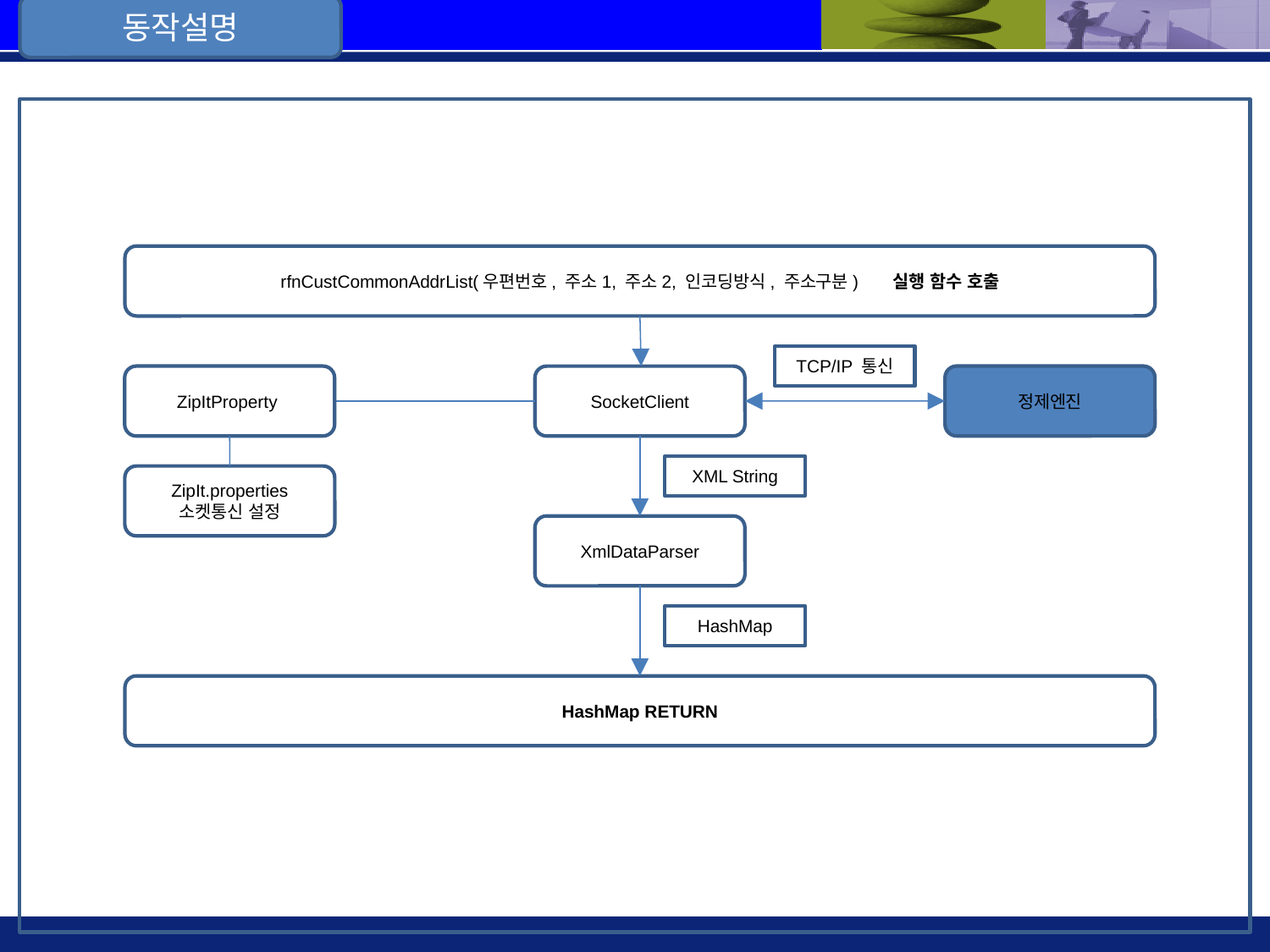

동작설명

rfnCustCommonAddrList(우편번호, 주소1, 주소2, 인코딩방식, 주소구분))     실행 함수 호출
TCP/IP 통신
정제엔진
ZipItProperty
SocketClient
XML String
ZipIt.properties
소켓통신 설정
XmlDataParser
HashMap
HashMap RETURN